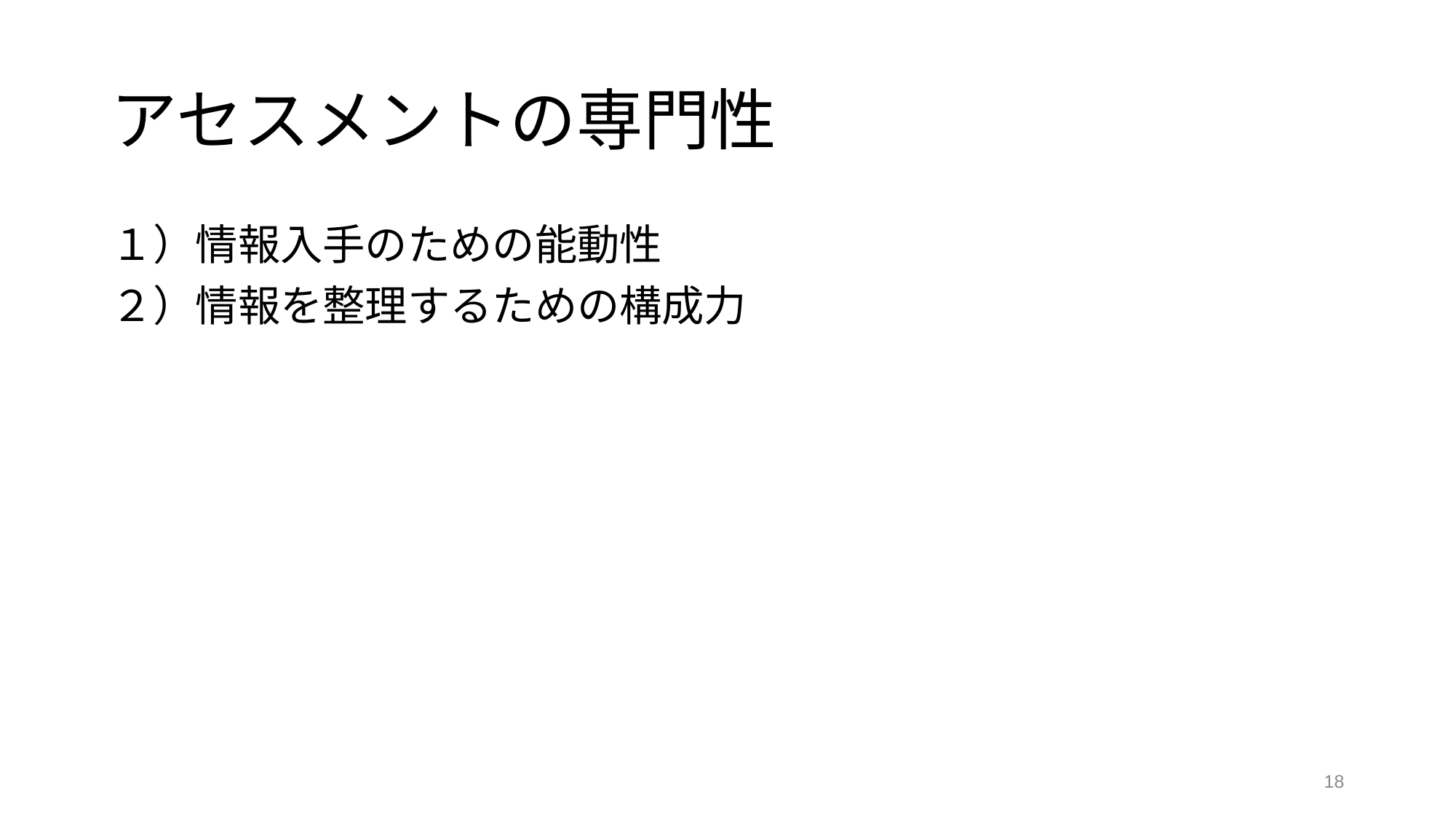

# アセスメントの専門性
１）情報入手のための能動性
２）情報を整理するための構成力
18